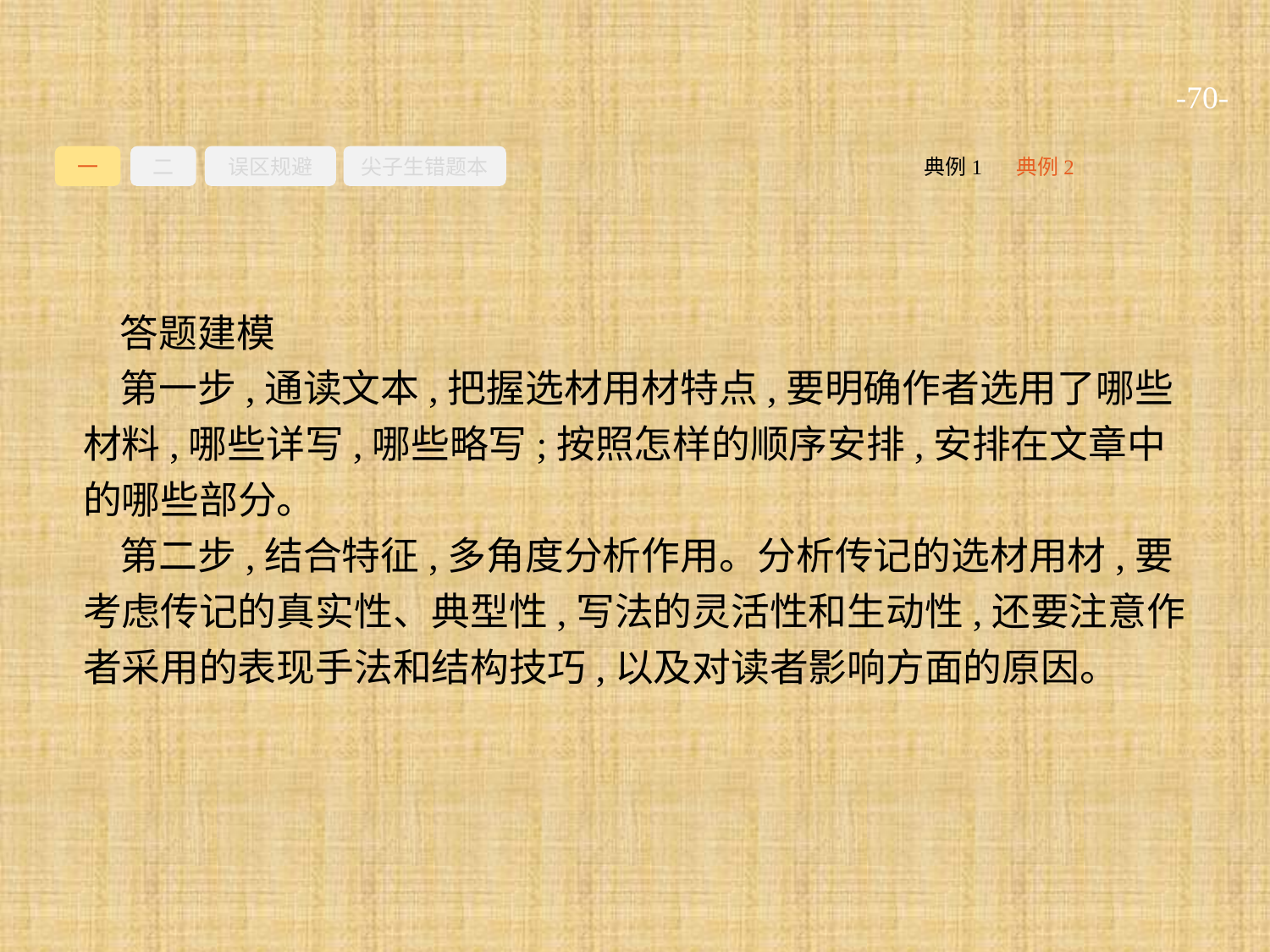

-70-
一
二
误区规避
尖子生错题本
典例2
典例1
答题建模
第一步,通读文本,把握选材用材特点,要明确作者选用了哪些材料,哪些详写,哪些略写;按照怎样的顺序安排,安排在文章中的哪些部分。
第二步,结合特征,多角度分析作用。分析传记的选材用材,要考虑传记的真实性、典型性,写法的灵活性和生动性,还要注意作者采用的表现手法和结构技巧,以及对读者影响方面的原因。